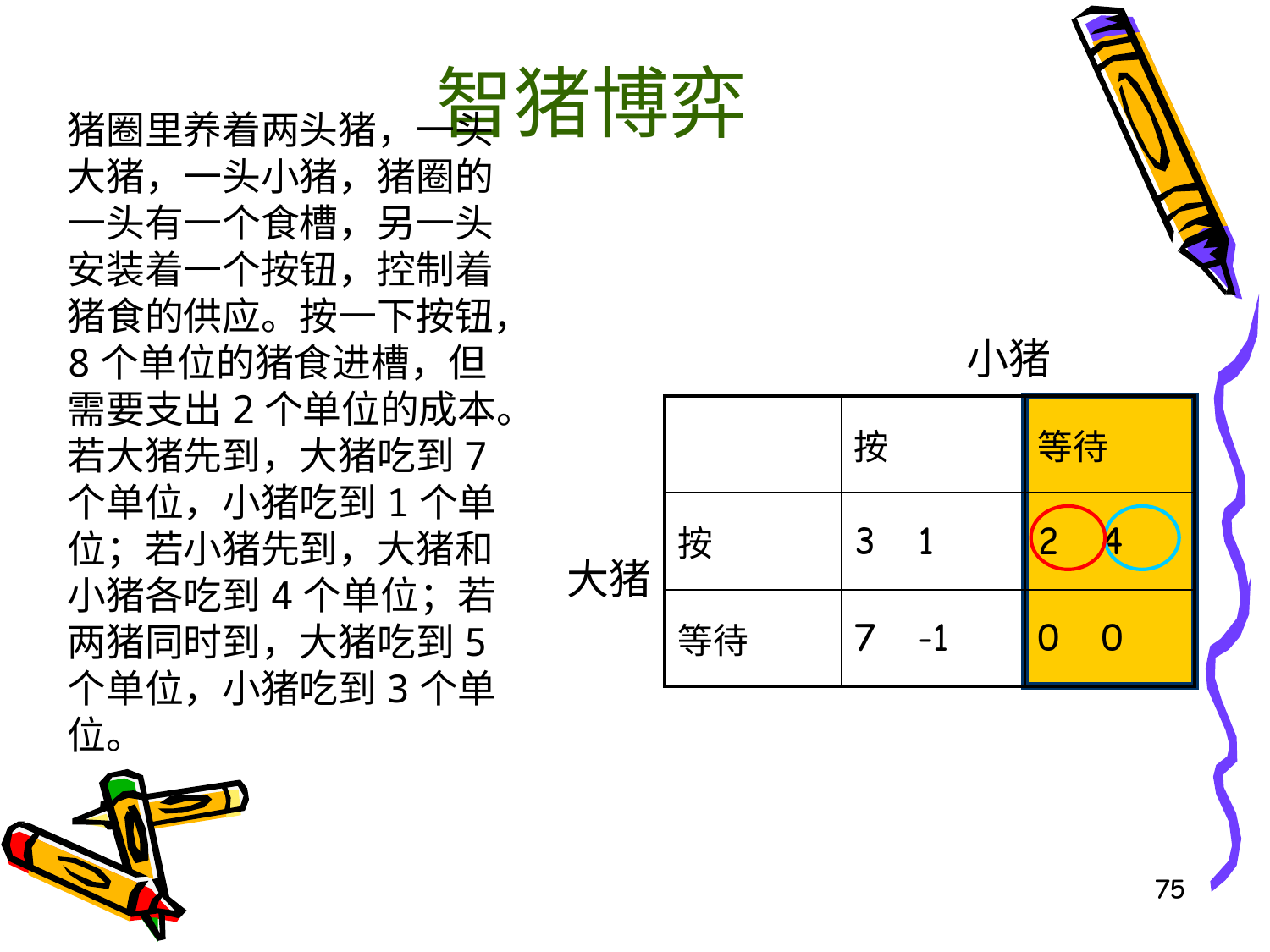

# 智猪博弈
猪圈里养着两头猪，一头大猪，一头小猪，猪圈的一头有一个食槽，另一头安装着一个按钮，控制着猪食的供应。按一下按钮，8个单位的猪食进槽，但需要支出2个单位的成本。若大猪先到，大猪吃到7个单位，小猪吃到1个单位；若小猪先到，大猪和小猪各吃到4个单位；若两猪同时到，大猪吃到5个单位，小猪吃到3个单位。
小猪
|  | 按 | 等待 |
| --- | --- | --- |
| 按 | 3 1 | 2 4 |
| 等待 | 7 -1 | 0 0 |

大猪

75